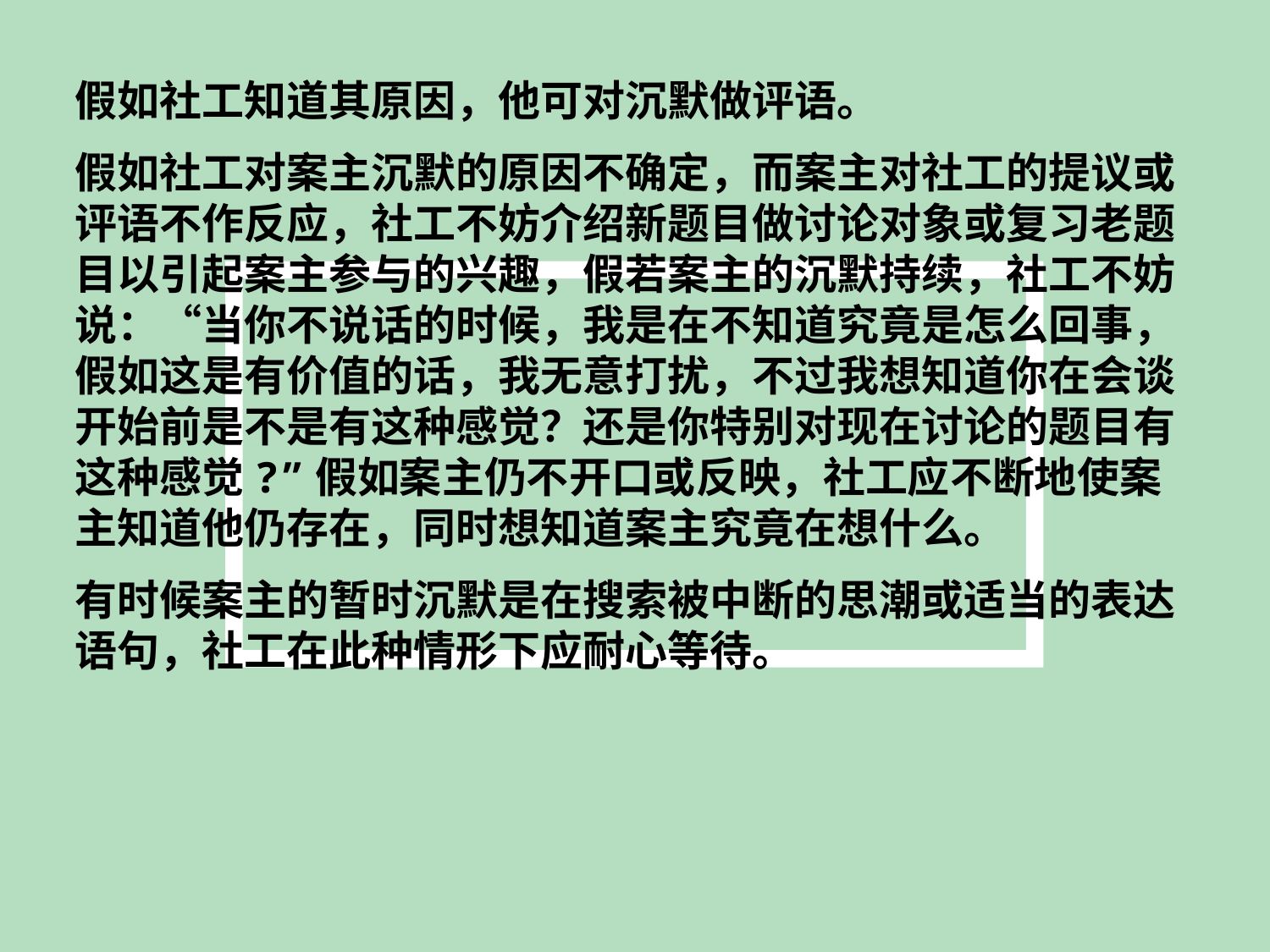

假如社工知道其原因，他可对沉默做评语。

假如社工对案主沉默的原因不确定，而案主对社工的提议或评语不作反应，社工不妨介绍新题目做讨论对象或复习老题目以引起案主参与的兴趣，假若案主的沉默持续，社工不妨说：“当你不说话的时候，我是在不知道究竟是怎么回事，假如这是有价值的话，我无意打扰，不过我想知道你在会谈开始前是不是有这种感觉？还是你特别对现在讨论的题目有这种感觉?”假如案主仍不开口或反映，社工应不断地使案主知道他仍存在，同时想知道案主究竟在想什么。

有时候案主的暂时沉默是在搜索被中断的思潮或适当的表达语句，社工在此种情形下应耐心等待。